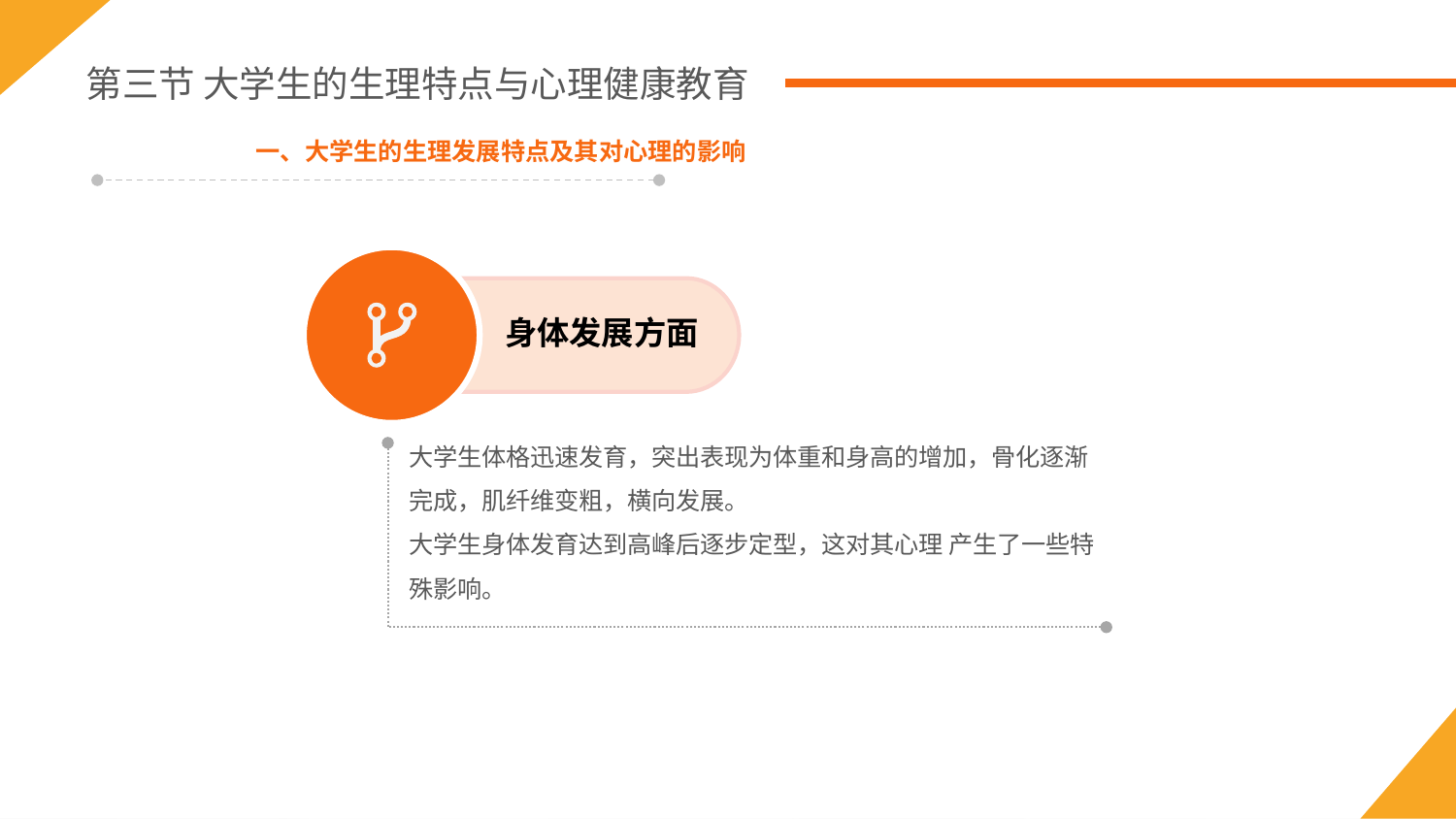

第三节 大学生的生理特点与心理健康教育
一、大学生的生理发展特点及其对心理的影响

身体发展方面
大学生体格迅速发育，突出表现为体重和身高的增加，骨化逐渐完成，肌纤维变粗，横向发展。
大学生身体发育达到高峰后逐步定型，这对其心理 产生了一些特殊影响。
大学生体格迅速发育，突出表现为体重和身高的增加，骨化逐渐完成，肌纤维变粗，横向发展。